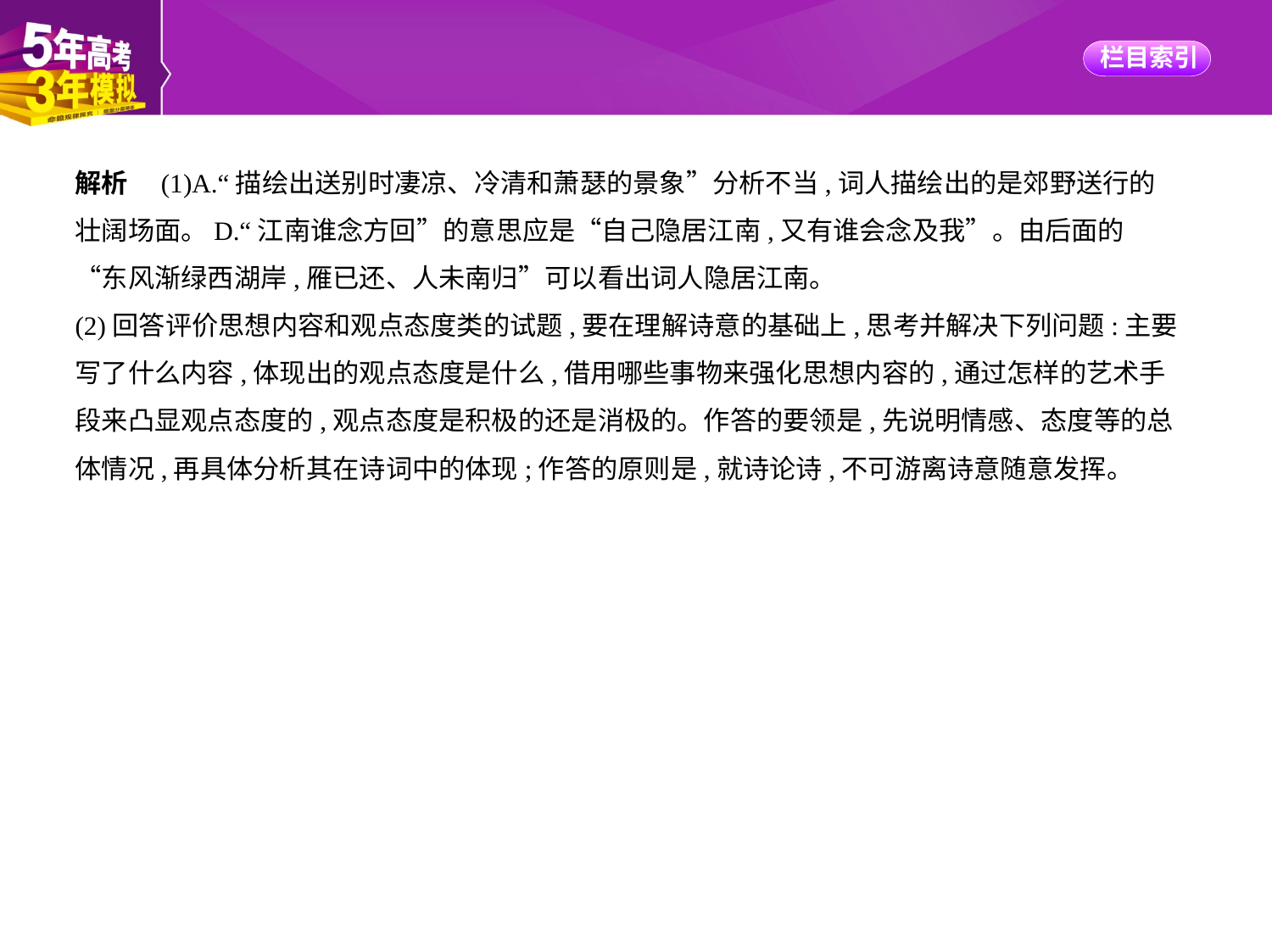

解析　(1)A.“描绘出送别时凄凉、冷清和萧瑟的景象”分析不当,词人描绘出的是郊野送行的
壮阔场面。D.“江南谁念方回”的意思应是“自己隐居江南,又有谁会念及我”。由后面的
“东风渐绿西湖岸,雁已还、人未南归”可以看出词人隐居江南。
(2)回答评价思想内容和观点态度类的试题,要在理解诗意的基础上,思考并解决下列问题:主要
写了什么内容,体现出的观点态度是什么,借用哪些事物来强化思想内容的,通过怎样的艺术手
段来凸显观点态度的,观点态度是积极的还是消极的。作答的要领是,先说明情感、态度等的总
体情况,再具体分析其在诗词中的体现;作答的原则是,就诗论诗,不可游离诗意随意发挥。